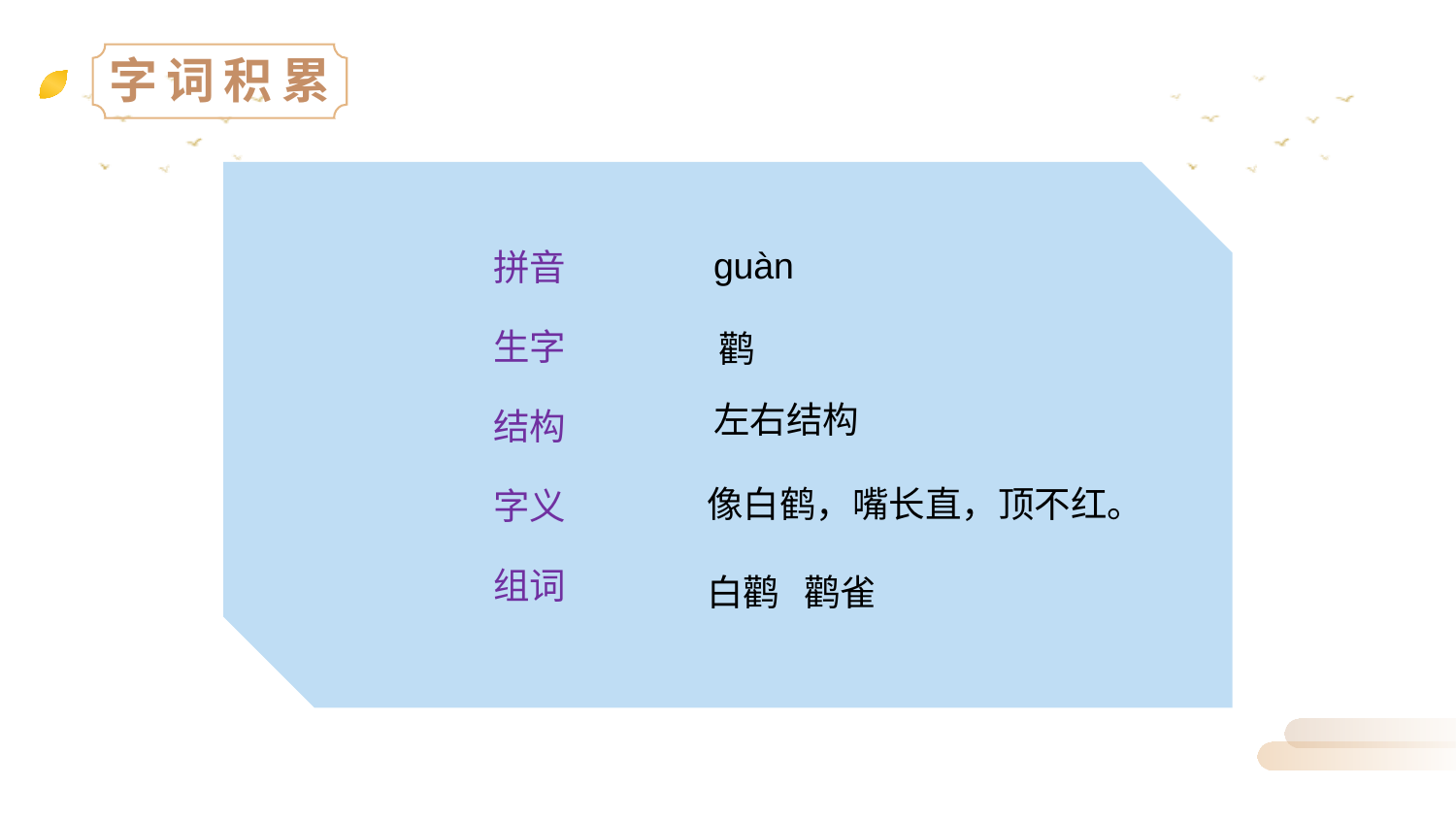

字词积累

guàn
拼音
生字
结构
字义
组词
鹳
左右结构
像白鹤，嘴长直，顶不红。
白鹳   鹳雀